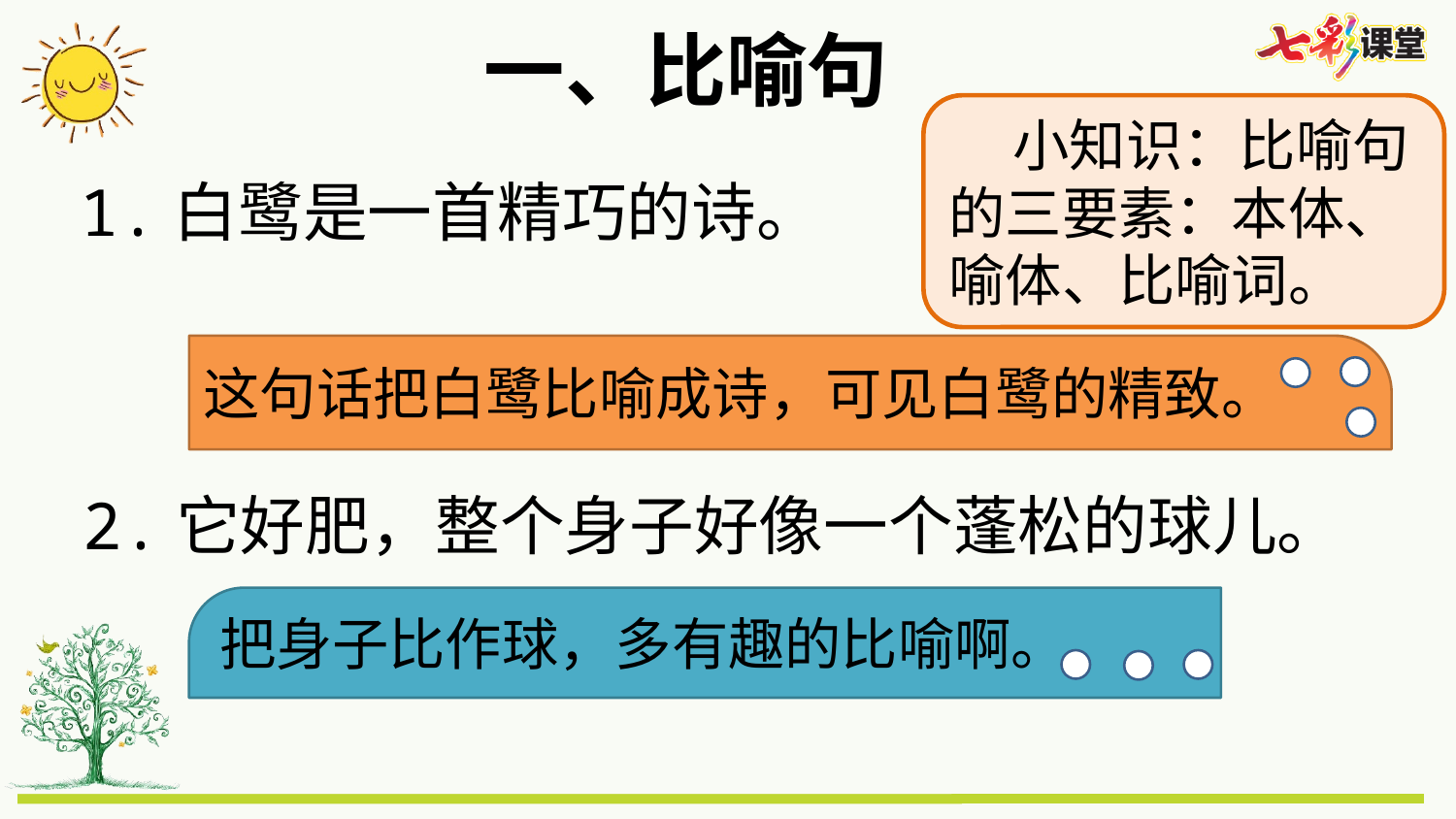

一、比喻句
    小知识：比喻句的三要素：本体、喻体、比喻词。
1.白鹭是一首精巧的诗。
这句话把白鹭比喻成诗，可见白鹭的精致。

2.它好肥，整个身子好像一个蓬松的球儿。
把身子比作球，多有趣的比喻啊。